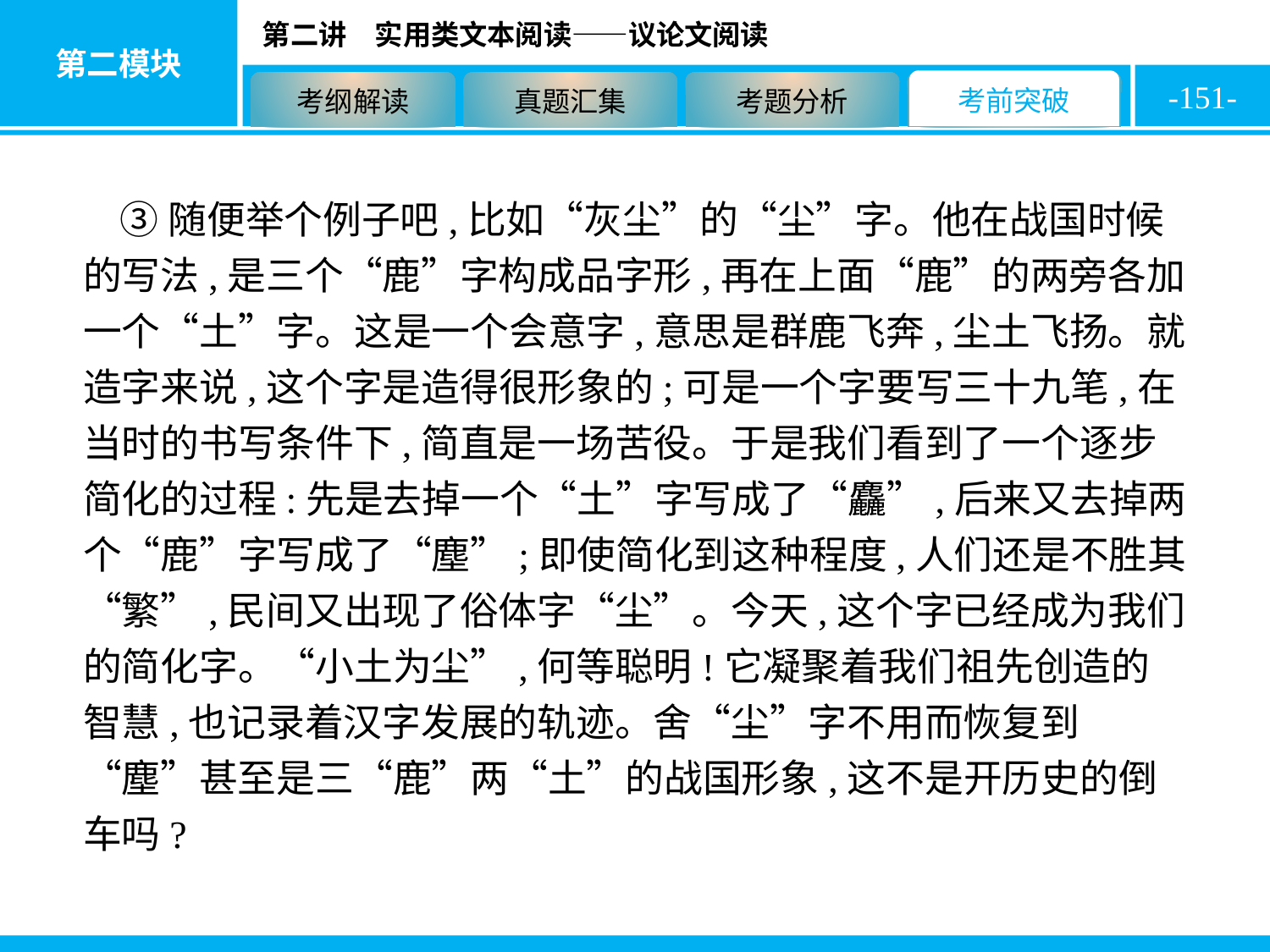

-151-
③随便举个例子吧,比如“灰尘”的“尘”字。他在战国时候的写法,是三个“鹿”字构成品字形,再在上面“鹿”的两旁各加一个“土”字。这是一个会意字,意思是群鹿飞奔,尘土飞扬。就造字来说,这个字是造得很形象的;可是一个字要写三十九笔,在当时的书写条件下,简直是一场苦役。于是我们看到了一个逐步简化的过程:先是去掉一个“土”字写成了“麤”,后来又去掉两个“鹿”字写成了“塵”;即使简化到这种程度,人们还是不胜其“繁”,民间又出现了俗体字“尘”。今天,这个字已经成为我们的简化字。“小土为尘”,何等聪明!它凝聚着我们祖先创造的智慧,也记录着汉字发展的轨迹。舍“尘”字不用而恢复到“塵”甚至是三“鹿”两“土”的战国形象,这不是开历史的倒车吗?